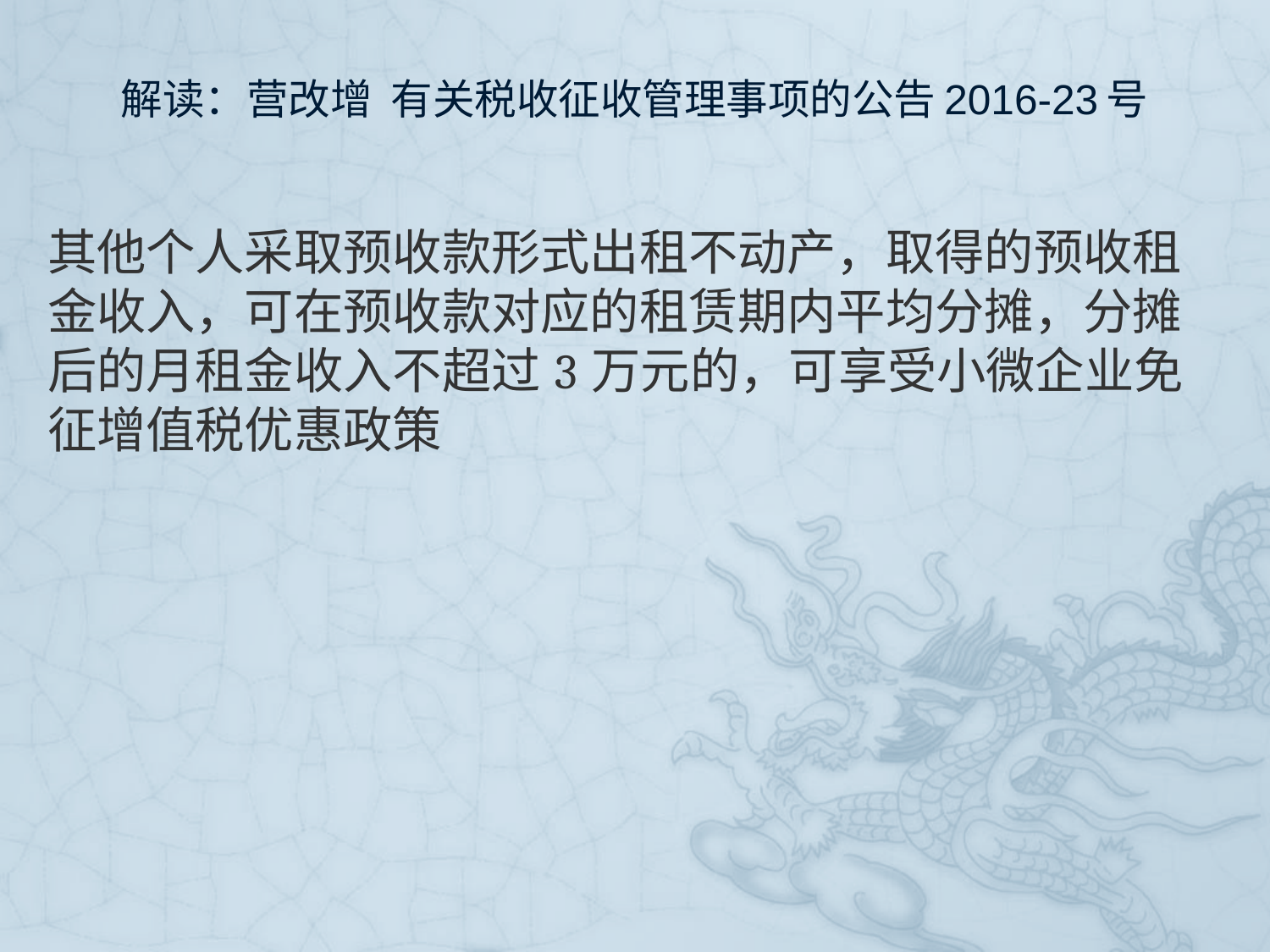

# 解读：营改增  有关税收征收管理事项的公告2016-23号

其他个人采取预收款形式出租不动产，取得的预收租金收入，可在预收款对应的租赁期内平均分摊，分摊后的月租金收入不超过3万元的，可享受小微企业免征增值税优惠政策